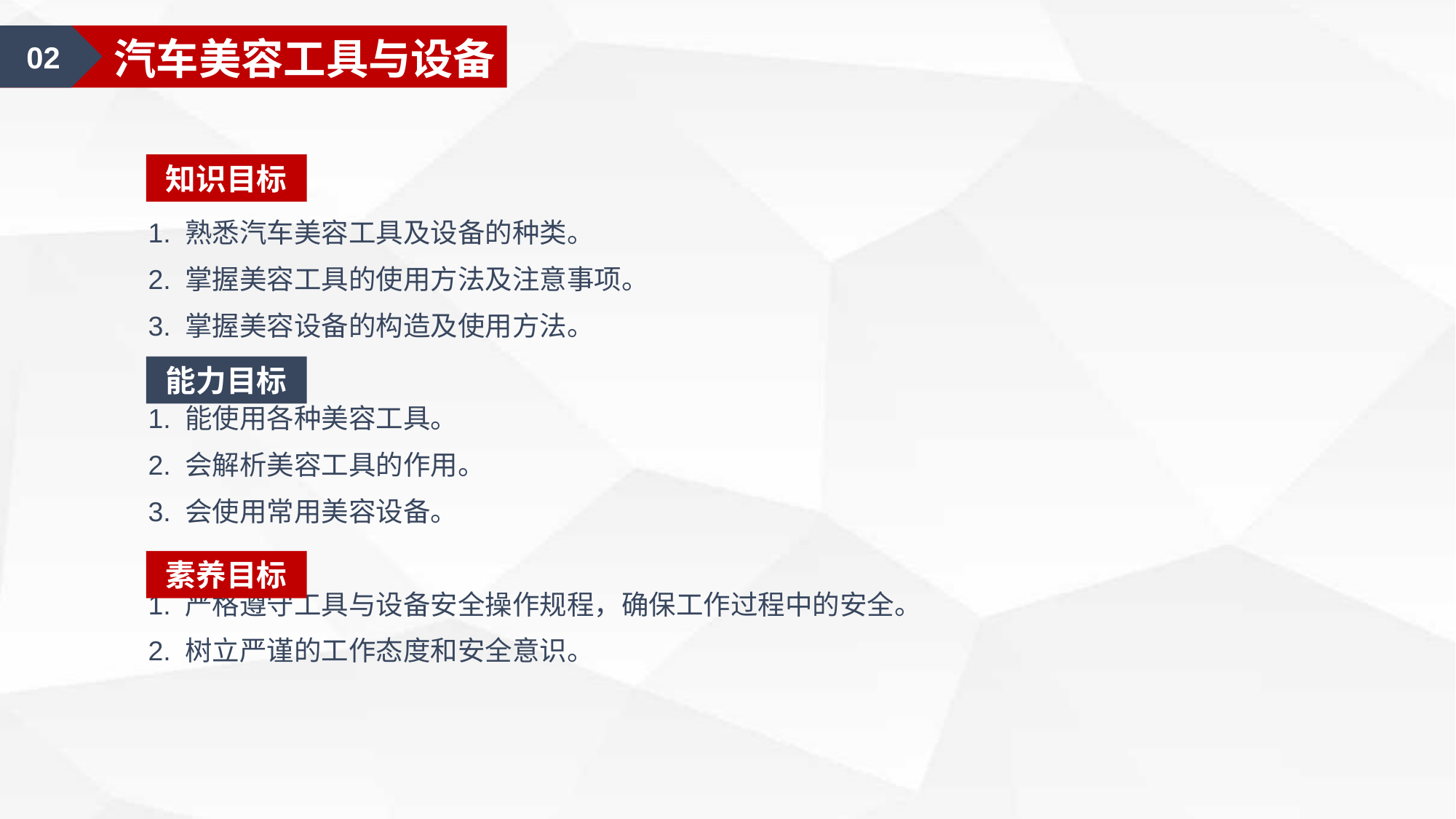

02
汽车美容工具与设备
知识目标
1. 熟悉汽车美容工具及设备的种类。
2. 掌握美容工具的使用方法及注意事项。
3. 掌握美容设备的构造及使用方法。

1. 能使用各种美容工具。
2. 会解析美容工具的作用。
3. 会使用常用美容设备。

1. 严格遵守工具与设备安全操作规程，确保工作过程中的安全。
2. 树立严谨的工作态度和安全意识。
能力目标
素养目标